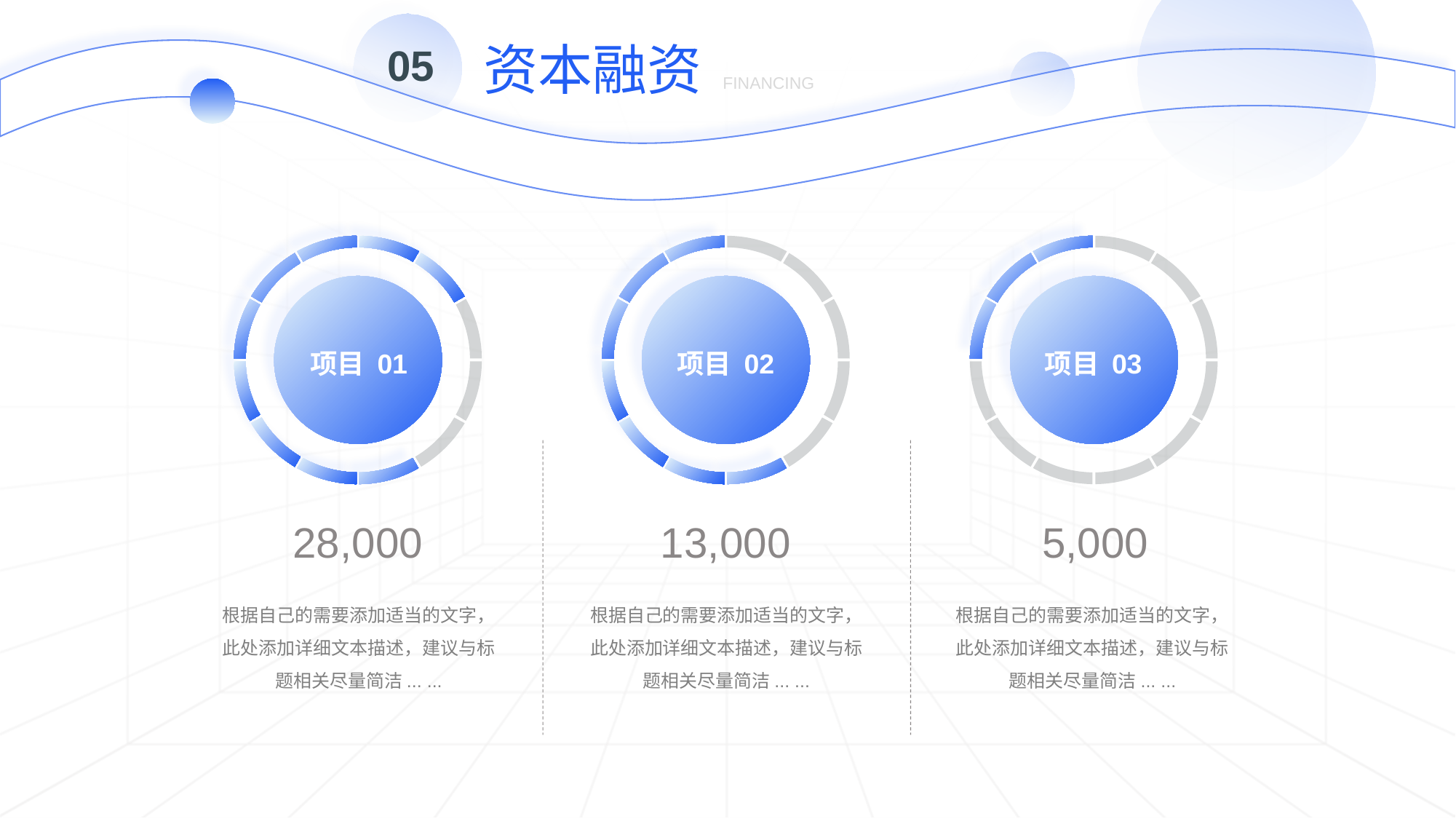

资本融资
05
FINANCING

项目 01
项目 02
项目 03

13,000
5,000
28,000
根据自己的需要添加适当的文字，此处添加详细文本描述，建议与标题相关尽量简洁... ...
根据自己的需要添加适当的文字，此处添加详细文本描述，建议与标题相关尽量简洁... ...
根据自己的需要添加适当的文字，此处添加详细文本描述，建议与标题相关尽量简洁... ...